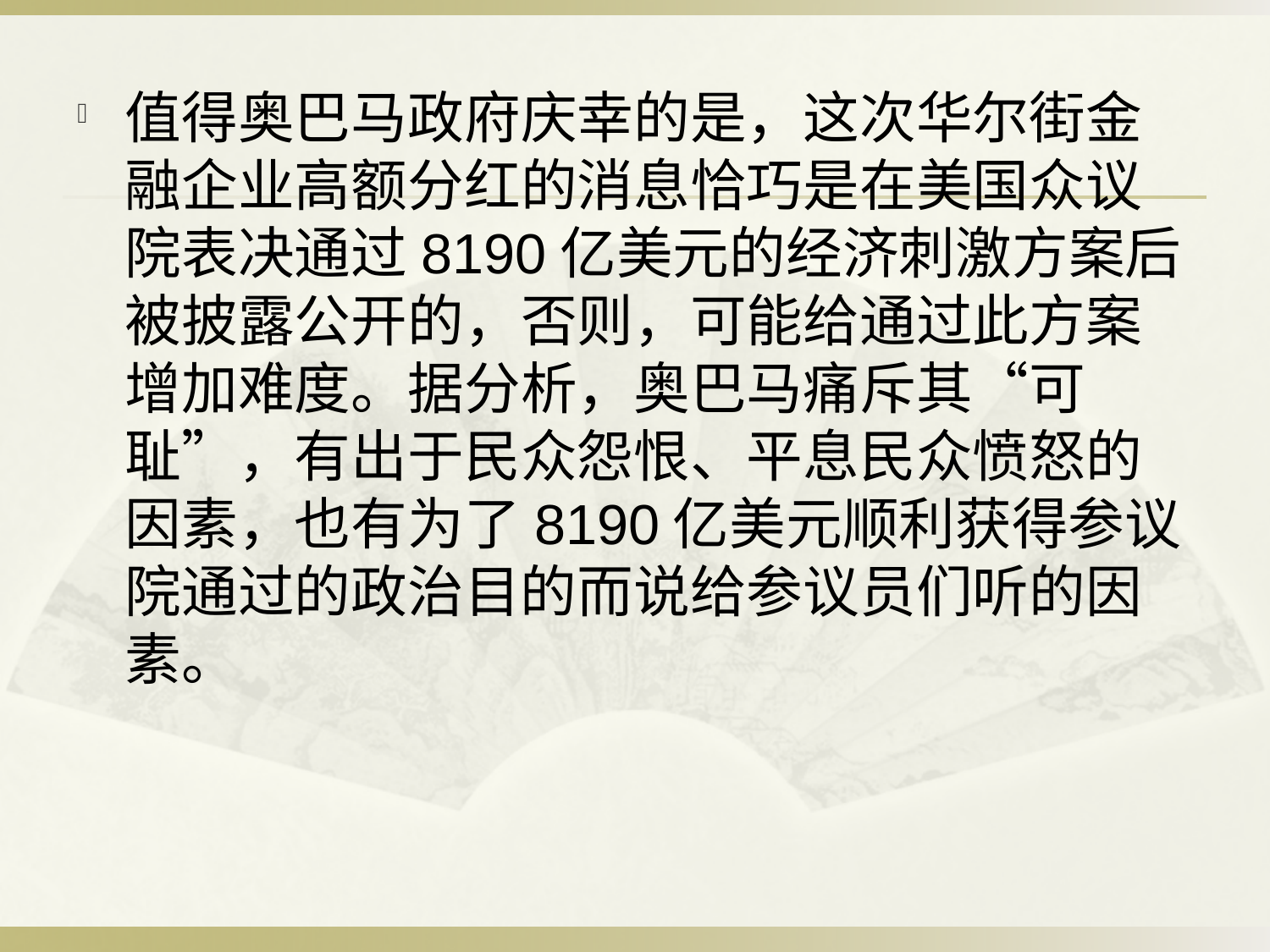

值得奥巴马政府庆幸的是，这次华尔街金融企业高额分红的消息恰巧是在美国众议院表决通过8190亿美元的经济刺激方案后被披露公开的，否则，可能给通过此方案增加难度。据分析，奥巴马痛斥其“可耻”，有出于民众怨恨、平息民众愤怒的因素，也有为了8190亿美元顺利获得参议院通过的政治目的而说给参议员们听的因素。